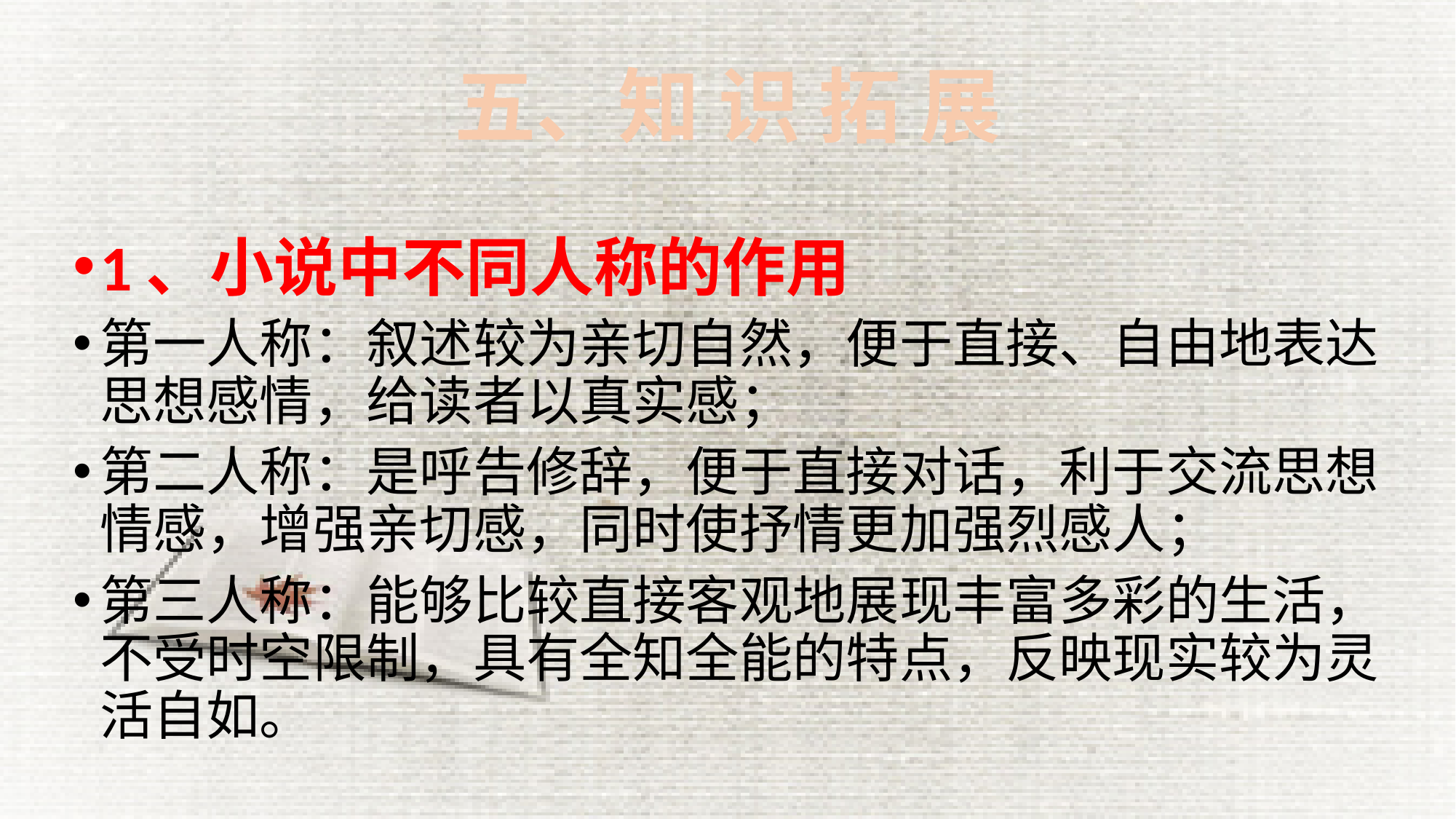

# 五、知 识 拓 展
1、小说中不同人称的作用
第一人称：叙述较为亲切自然，便于直接、自由地表达思想感情，给读者以真实感；
第二人称：是呼告修辞，便于直接对话，利于交流思想情感，增强亲切感，同时使抒情更加强烈感人；
第三人称：能够比较直接客观地展现丰富多彩的生活，不受时空限制，具有全知全能的特点，反映现实较为灵活自如。